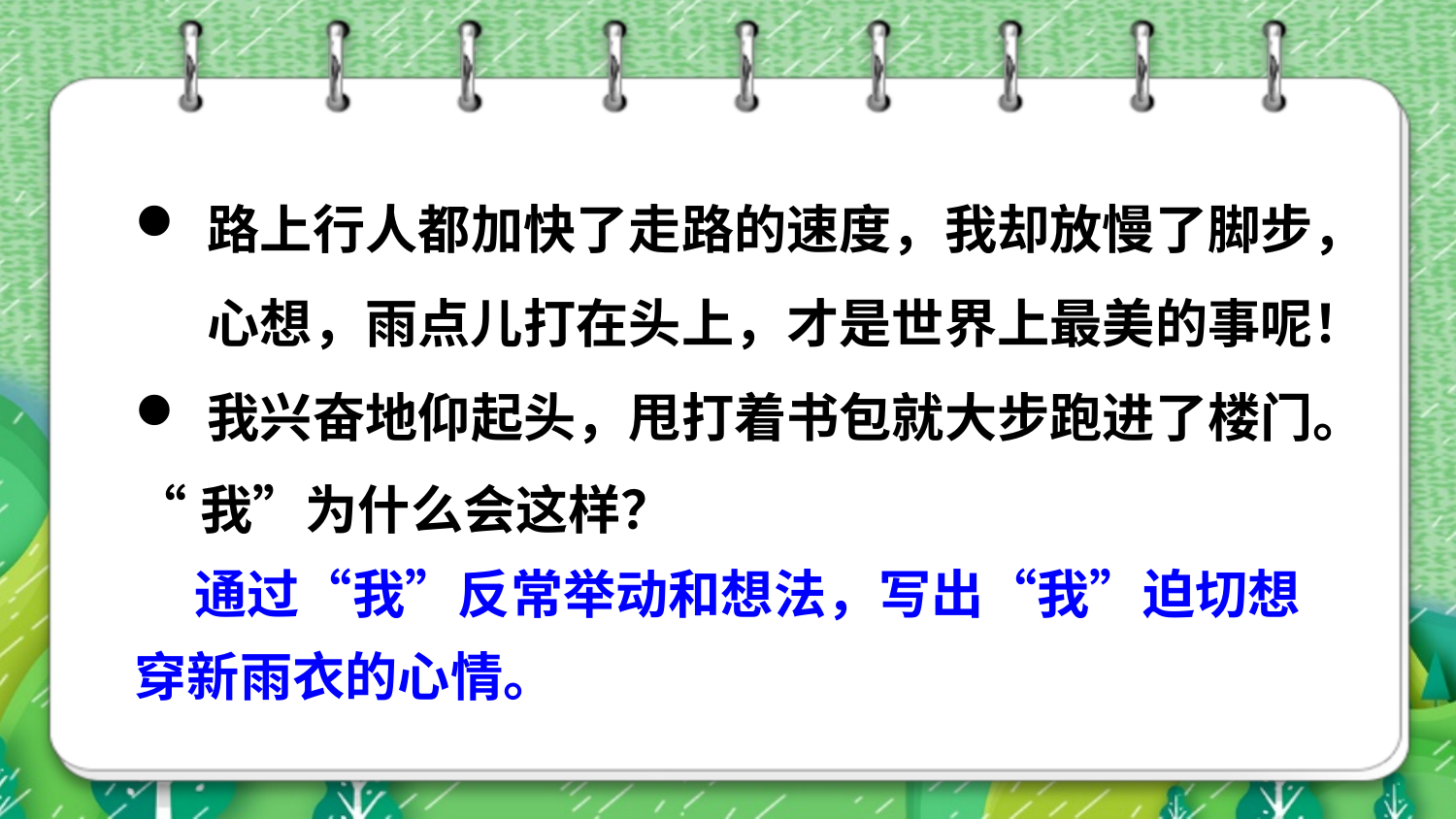

路上行人都加快了走路的速度，我却放慢了脚步，心想，雨点儿打在头上，才是世界上最美的事呢！
我兴奋地仰起头，甩打着书包就大步跑进了楼门。
“我”为什么会这样？
    通过“我”反常举动和想法，写出“我”迫切想穿新雨衣的心情。